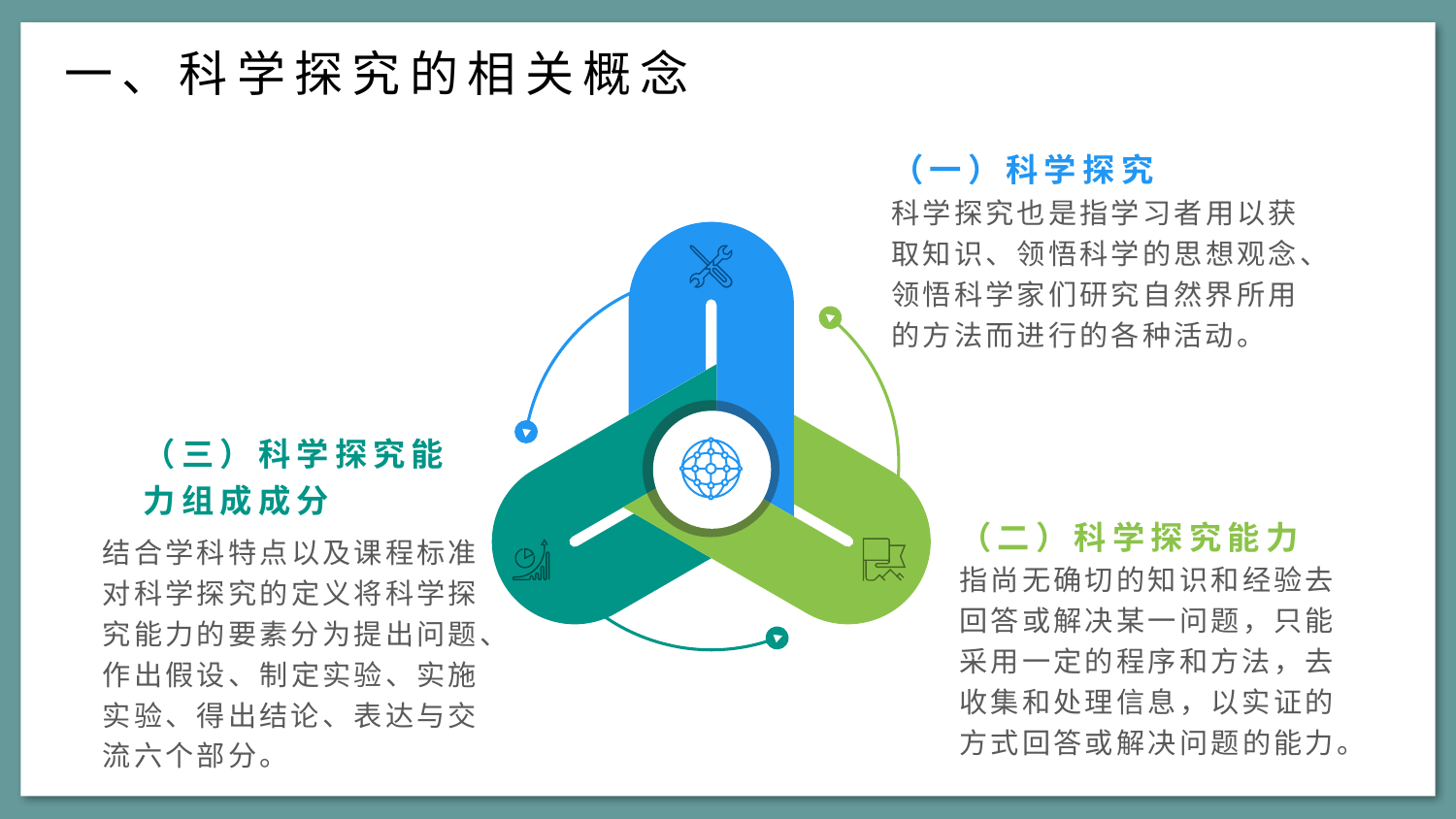

一、科学探究的相关概念
（一）科学探究
科学探究也是指学习者用以获取知识、领悟科学的思想观念、领悟科学家们研究自然界所用的方法而进行的各种活动。

（三）科学探究能力组成成分

（二）科学探究能力
结合学科特点以及课程标准对科学探究的定义将科学探究能力的要素分为提出问题、作出假设、制定实验、实施实验、得出结论、表达与交流六个部分。

指尚无确切的知识和经验去回答或解决某一问题，只能采用一定的程序和方法，去收集和处理信息，以实证的方式回答或解决问题的能力。